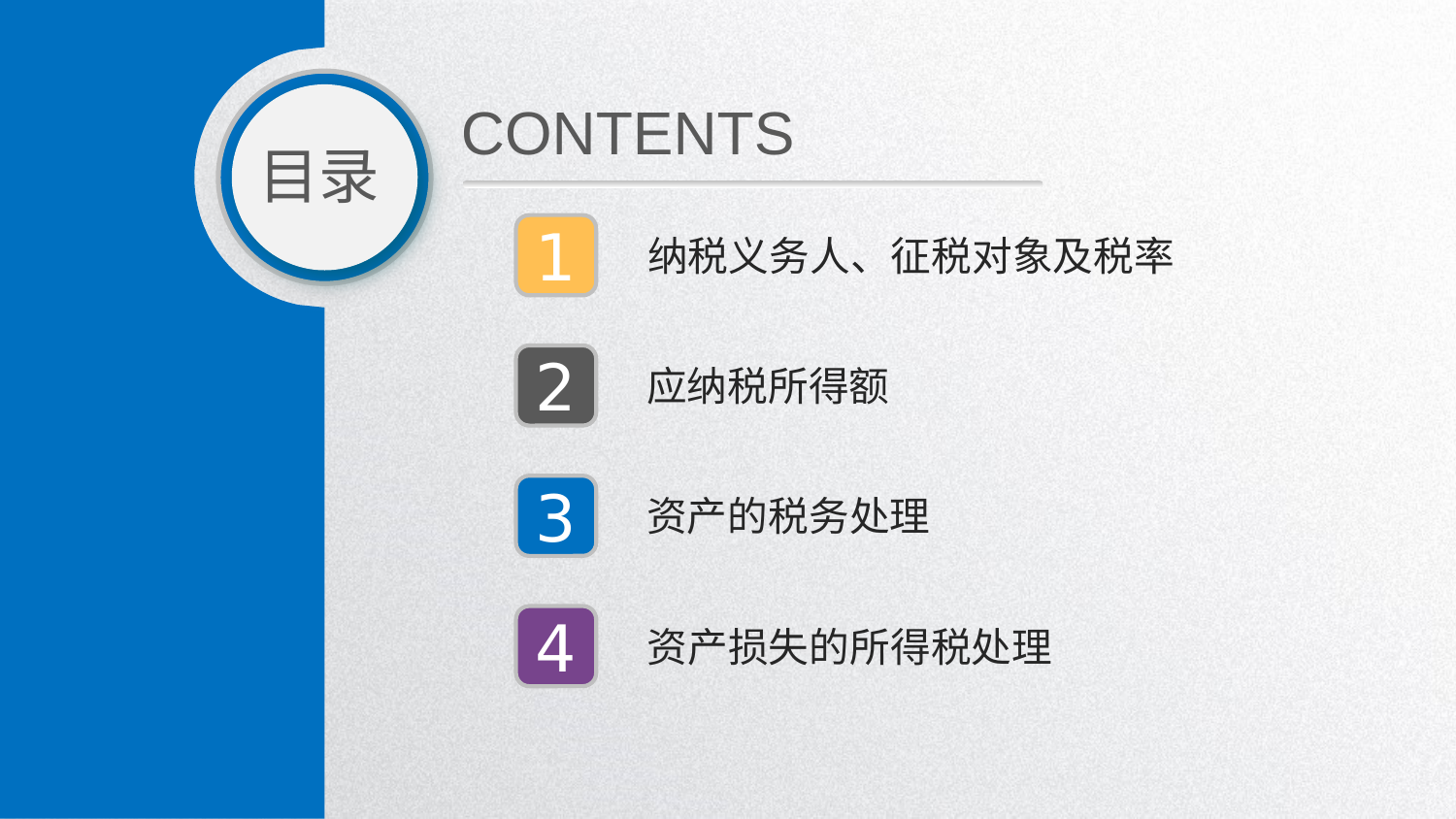

CONTENTS
目录

1
纳税义务人、征税对象及税率
2
应纳税所得额
3
资产的税务处理
4
资产损失的所得税处理